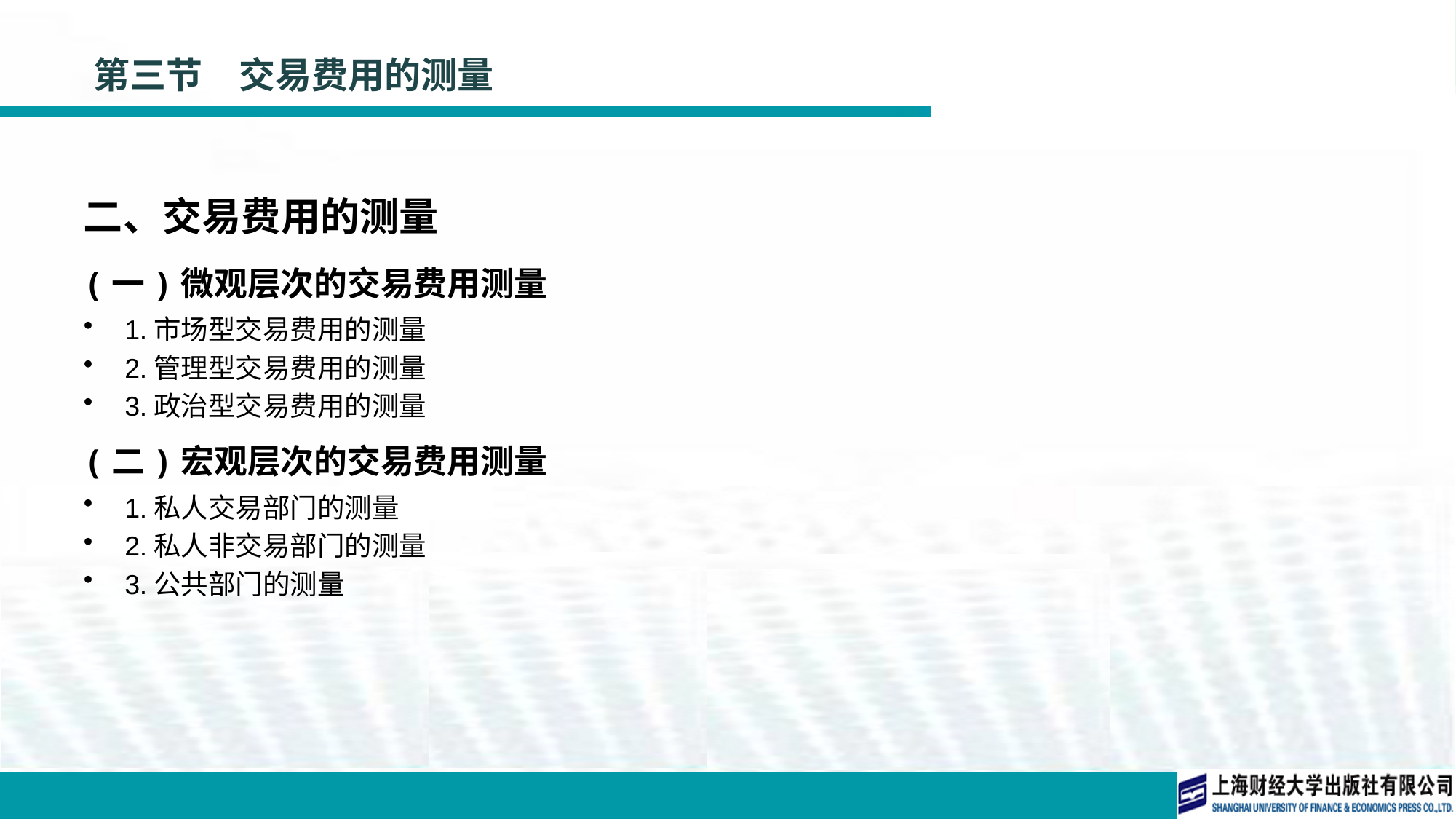

# 第三节　交易费用的测量
二、交易费用的测量
(一)微观层次的交易费用测量
1.市场型交易费用的测量
2.管理型交易费用的测量
3.政治型交易费用的测量
(二)宏观层次的交易费用测量
1.私人交易部门的测量
2.私人非交易部门的测量
3.公共部门的测量